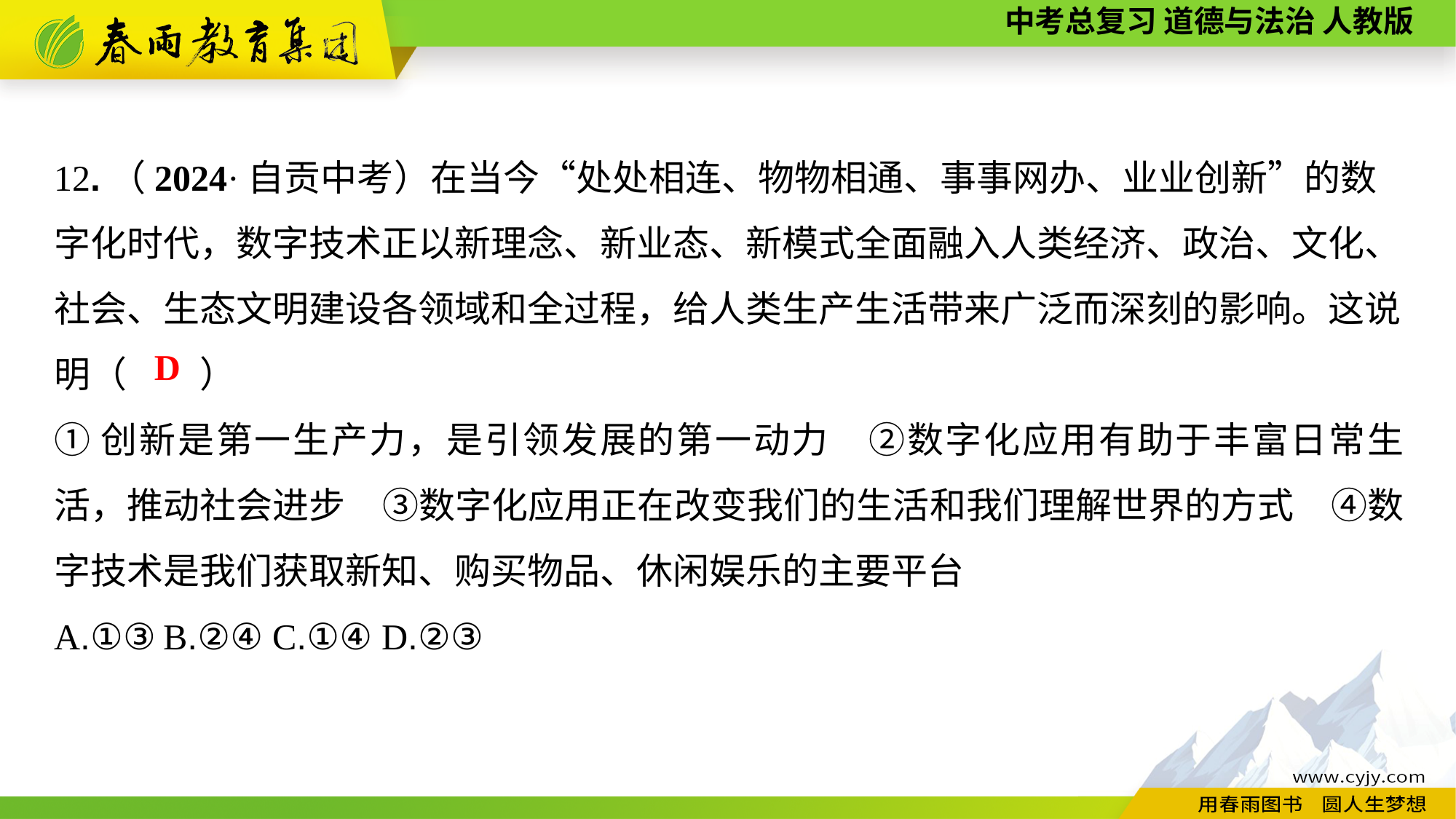

12.（2024·自贡中考）在当今“处处相连、物物相通、事事网办、业业创新”的数字化时代，数字技术正以新理念、新业态、新模式全面融入人类经济、政治、文化、社会、生态文明建设各领域和全过程，给人类生产生活带来广泛而深刻的影响。这说
明（　　）
①创新是第一生产力，是引领发展的第一动力　②数字化应用有助于丰富日常生活，推动社会进步　③数字化应用正在改变我们的生活和我们理解世界的方式　④数字技术是我们获取新知、购买物品、休闲娱乐的主要平台
A.①③	B.②④	C.①④	D.②③
D